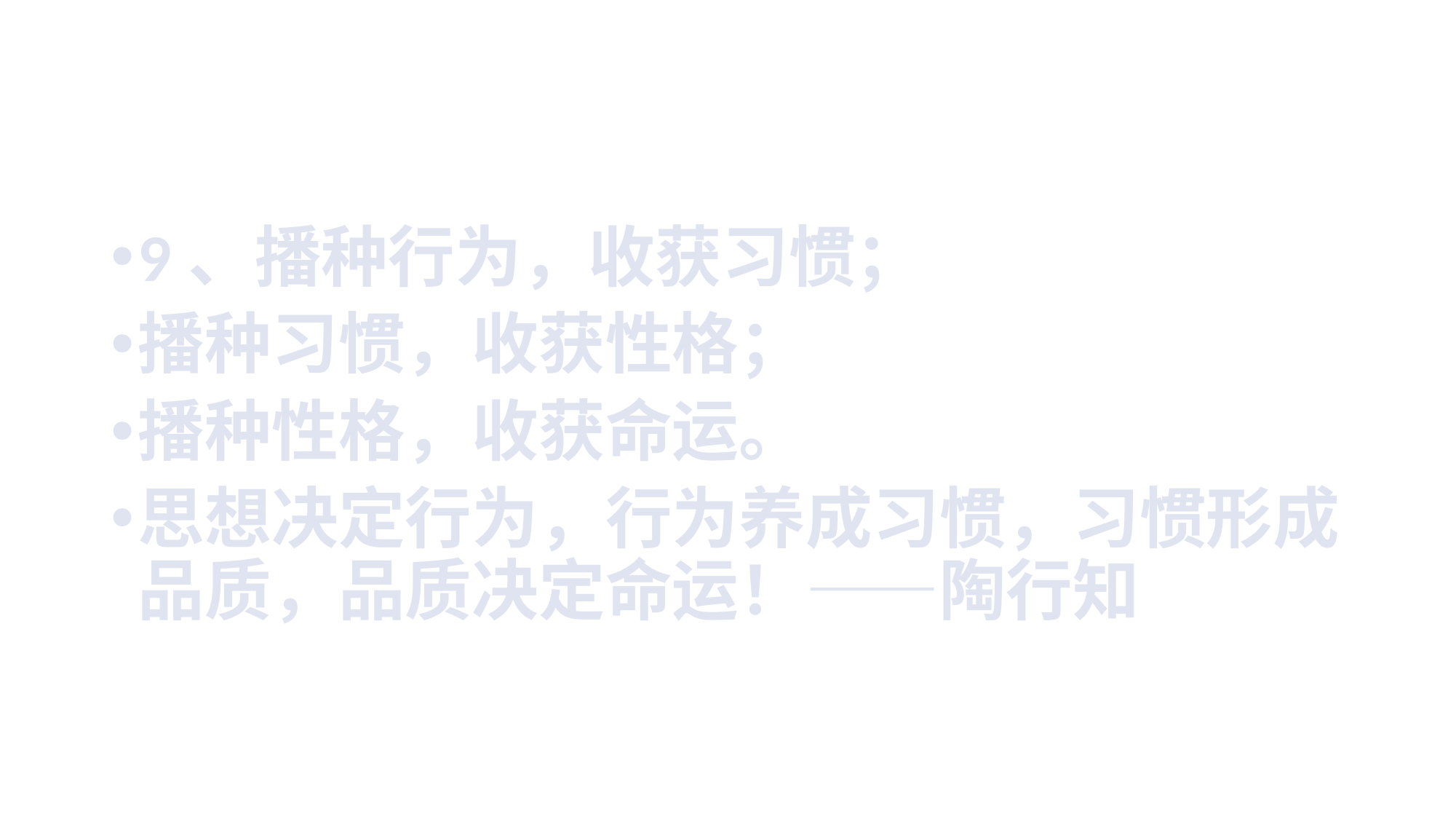

#
9、播种行为，收获习惯；
播种习惯，收获性格；
播种性格，收获命运。
思想决定行为，行为养成习惯，习惯形成品质，品质决定命运！——陶行知